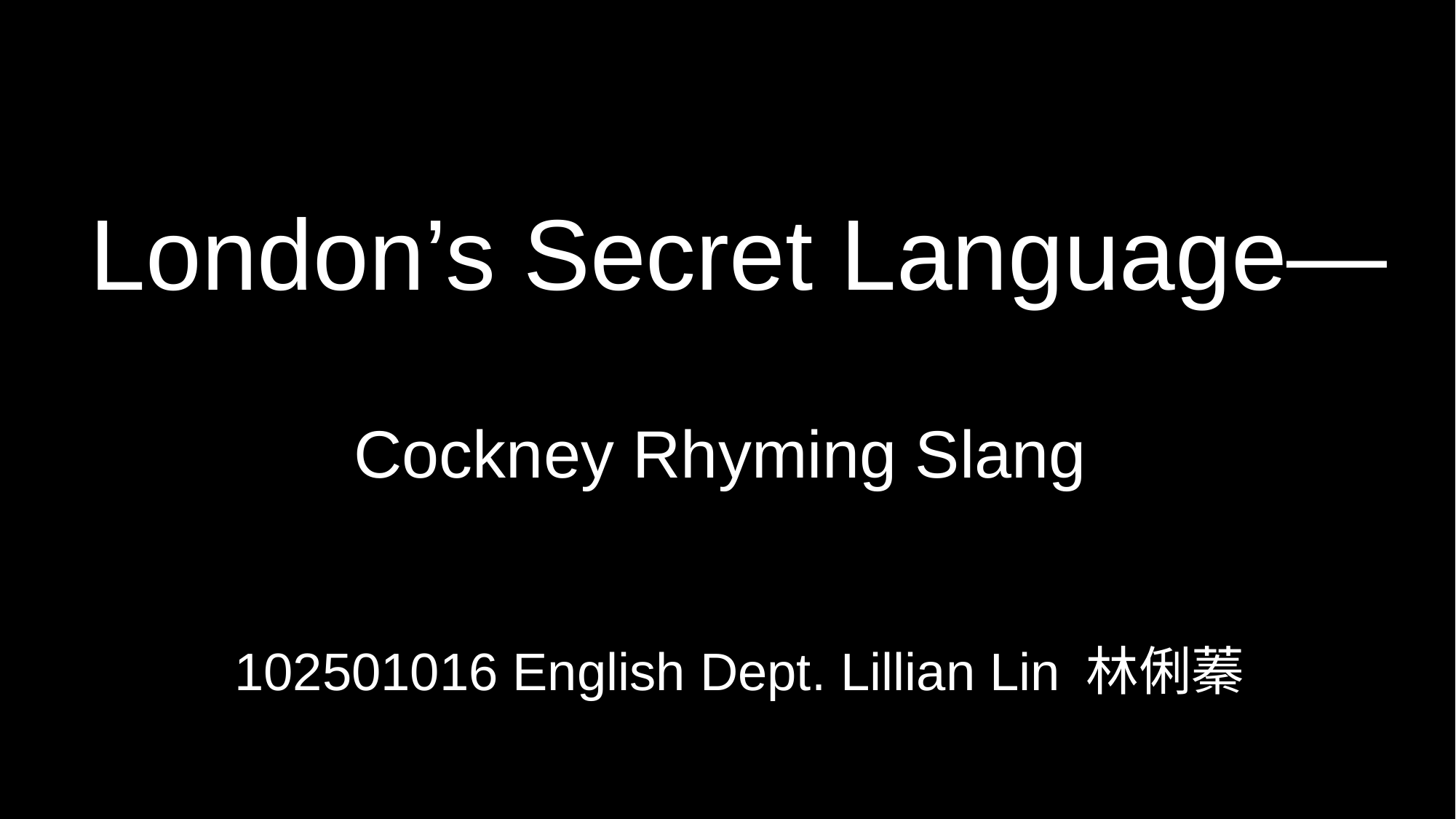

# London’s Secret Language— Cockney Rhyming Slang

102501016 English Dept. Lillian Lin 林俐蓁